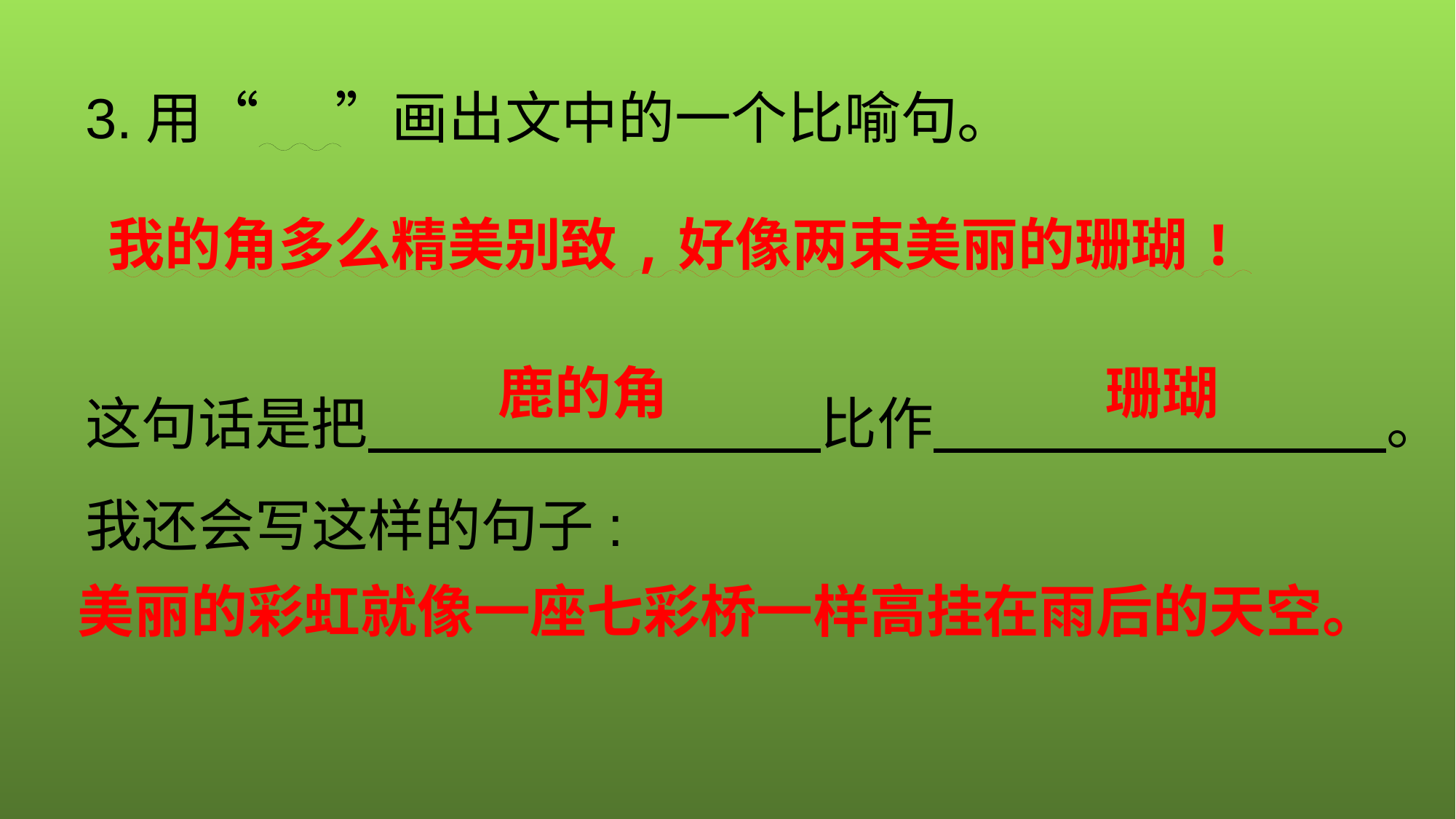

3.用“      ”画出文中的一个比喻句。

这句话是把　　　　　　　　比作　　　　　　　　。我还会写这样的句子:

我的角多么精美别致,好像两束美丽的珊瑚!
鹿的角
珊瑚
美丽的彩虹就像一座七彩桥一样高挂在雨后的天空。